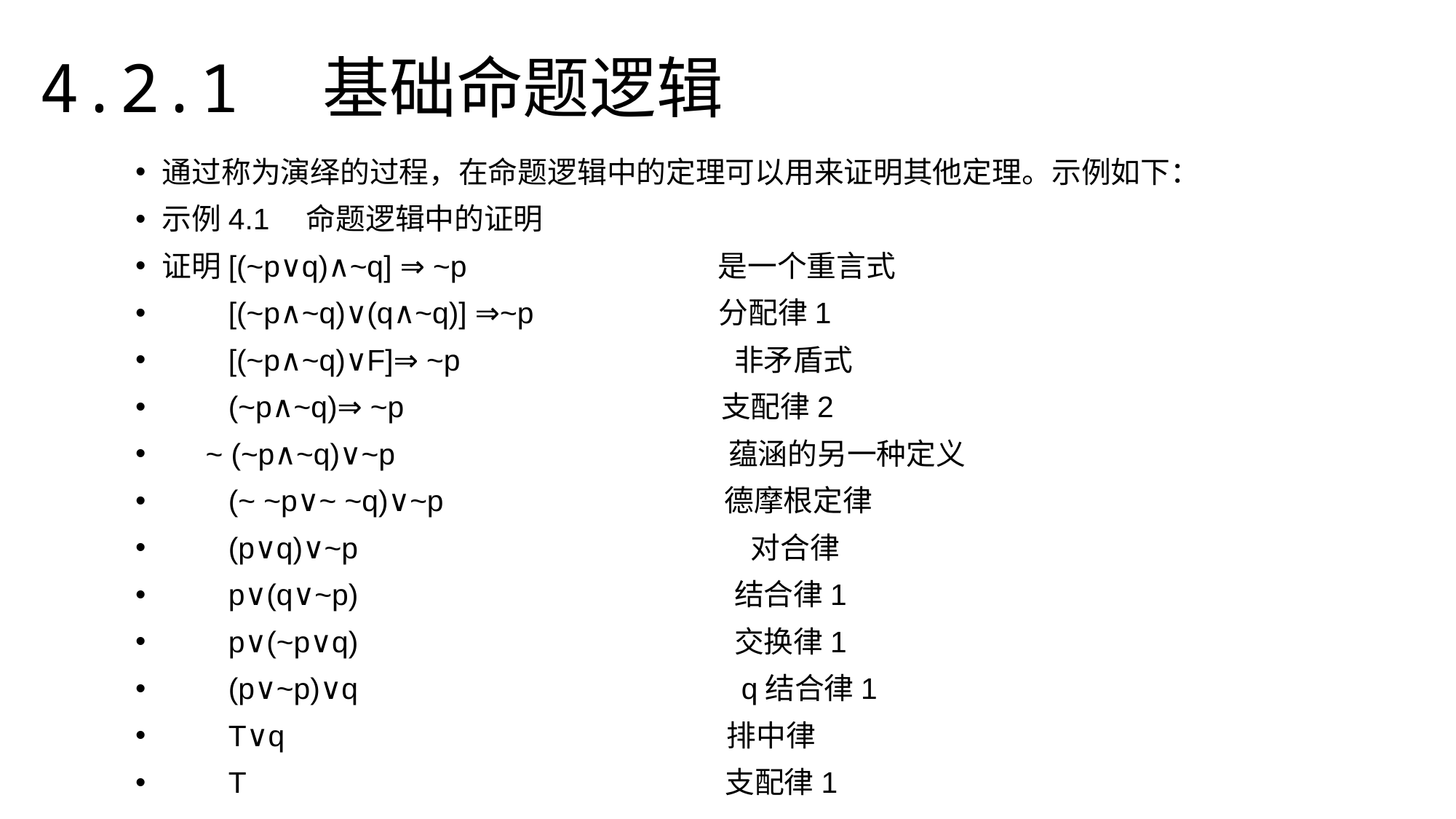

4.2.1　基础命题逻辑
通过称为演绎的过程，在命题逻辑中的定理可以用来证明其他定理。示例如下：
示例4.1　命题逻辑中的证明
证明[(~p∨q)∧~q] ⇒ ~p　　　　　　　　 是一个重言式
　　[(~p∧~q)∨(q∧~q)] ⇒~p　　　　　　分配律1
　　[(~p∧~q)∨F]⇒ ~p　　　　　　　　　非矛盾式
　　(~p∧~q)⇒ ~p　　　　　　　　　　  支配律2
　 ~ (~p∧~q)∨~p　　　　　　　　　　　蕴涵的另一种定义
　　(~ ~p∨~ ~q)∨~p　　　　　　　　　 德摩根定律
　　(p∨q)∨~p　　　　　　　　　　　　　对合律
　　p∨(q∨~p)　　　　　　　　　　　　  结合律1
　　p∨(~p∨q)　　　　　　　　　　　　  交换律1
　　(p∨~p)∨q　　　　　　　　　　　　  q结合律1
　　T∨q　　　　　　　　　　　　　　   排中律
　　T　　　　　　　　　　　　　　　    支配律1